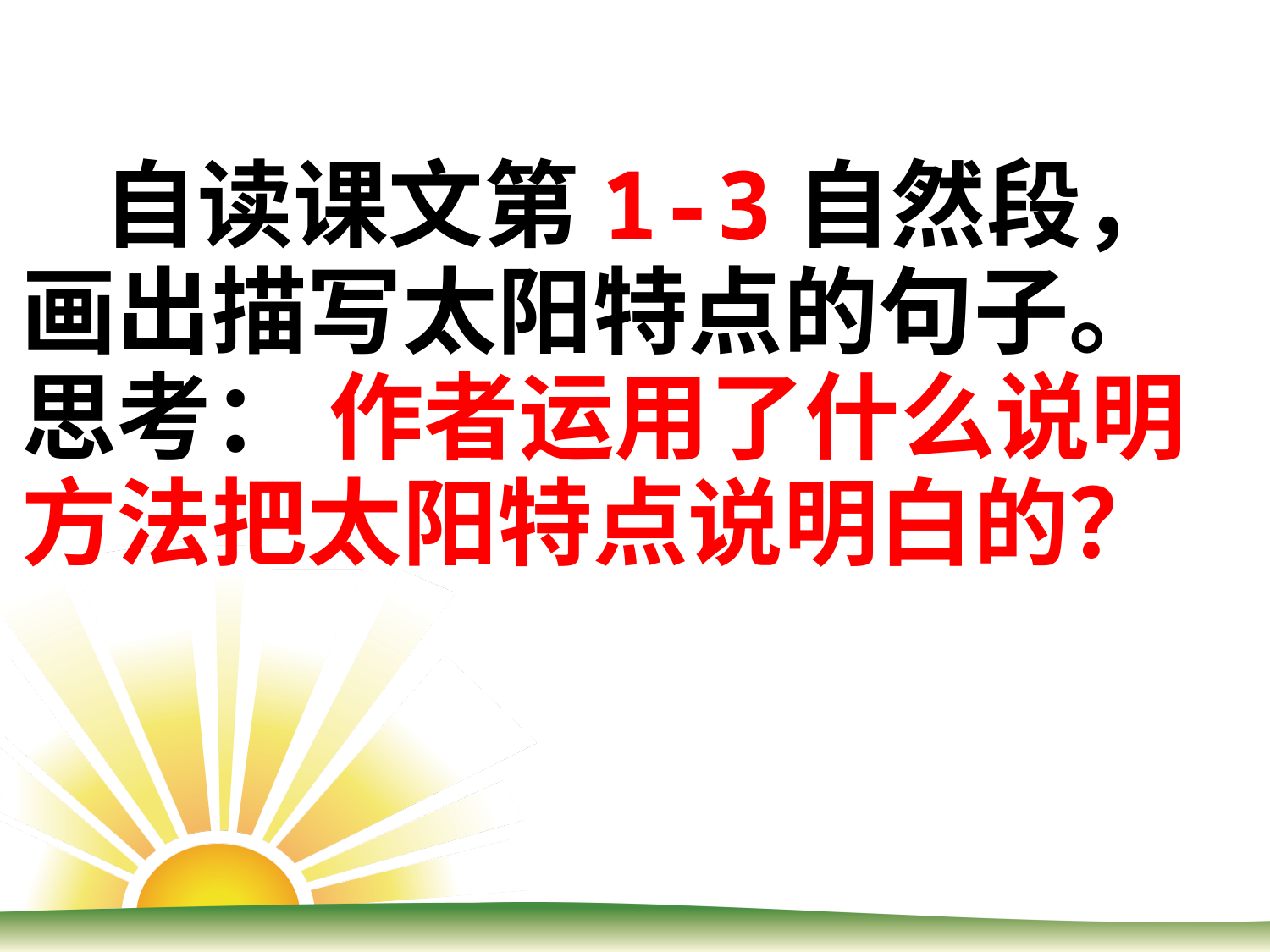

自读课文第1-3自然段，画出描写太阳特点的句子。思考： 作者运用了什么说明方法把太阳特点说明白的？